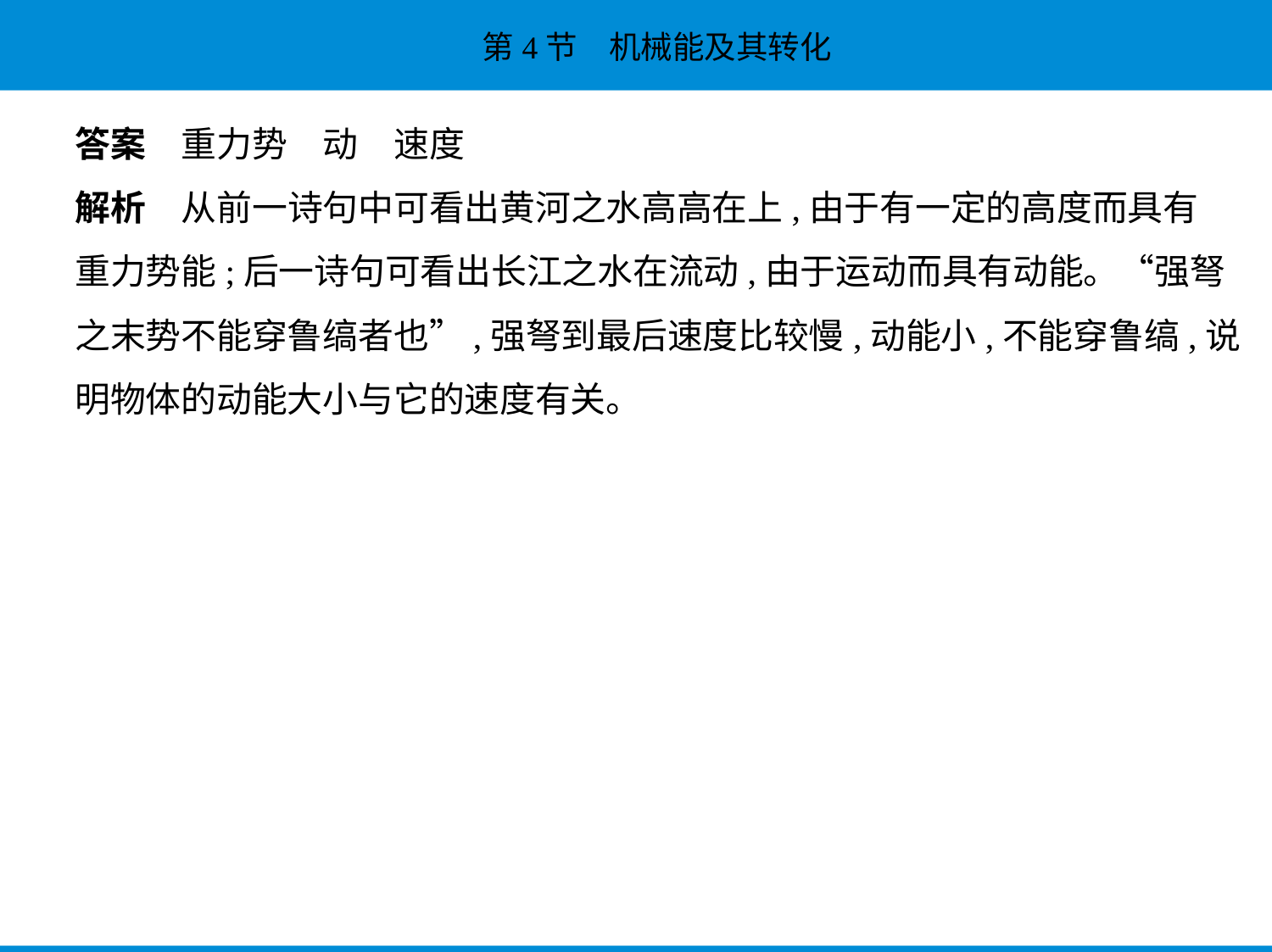

答案　重力势　动　速度
解析　从前一诗句中可看出黄河之水高高在上,由于有一定的高度而具有
重力势能;后一诗句可看出长江之水在流动,由于运动而具有动能。“强弩
之末势不能穿鲁缟者也”,强弩到最后速度比较慢,动能小,不能穿鲁缟,说
明物体的动能大小与它的速度有关。